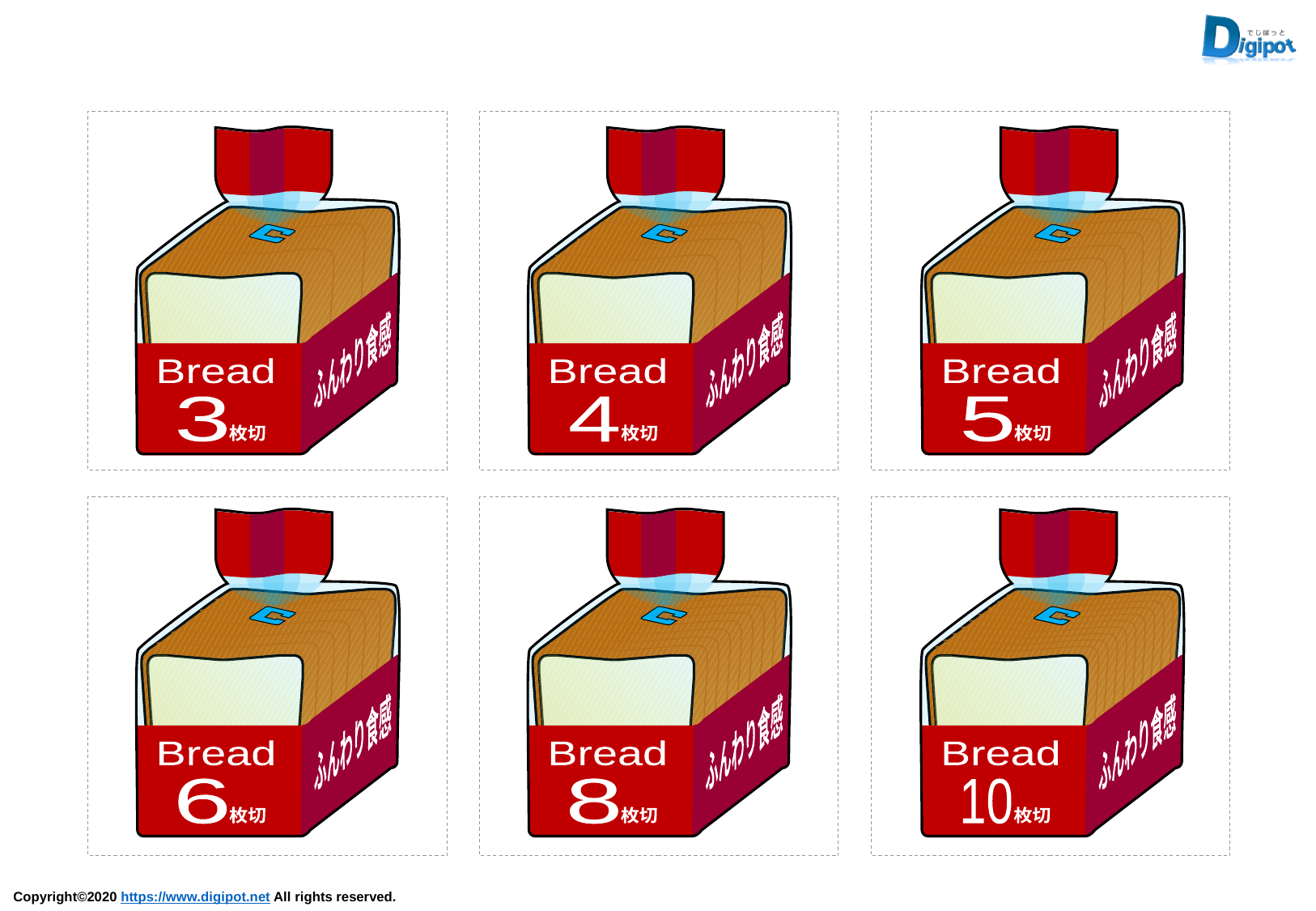

ふんわり食感
Bread
3
枚切

ふんわり食感
Bread
4
枚切

ふんわり食感
Bread
5
枚切

ふんわり食感
Bread
6
枚切

ふんわり食感
Bread
8
枚切

ふんわり食感
Bread
10
枚切